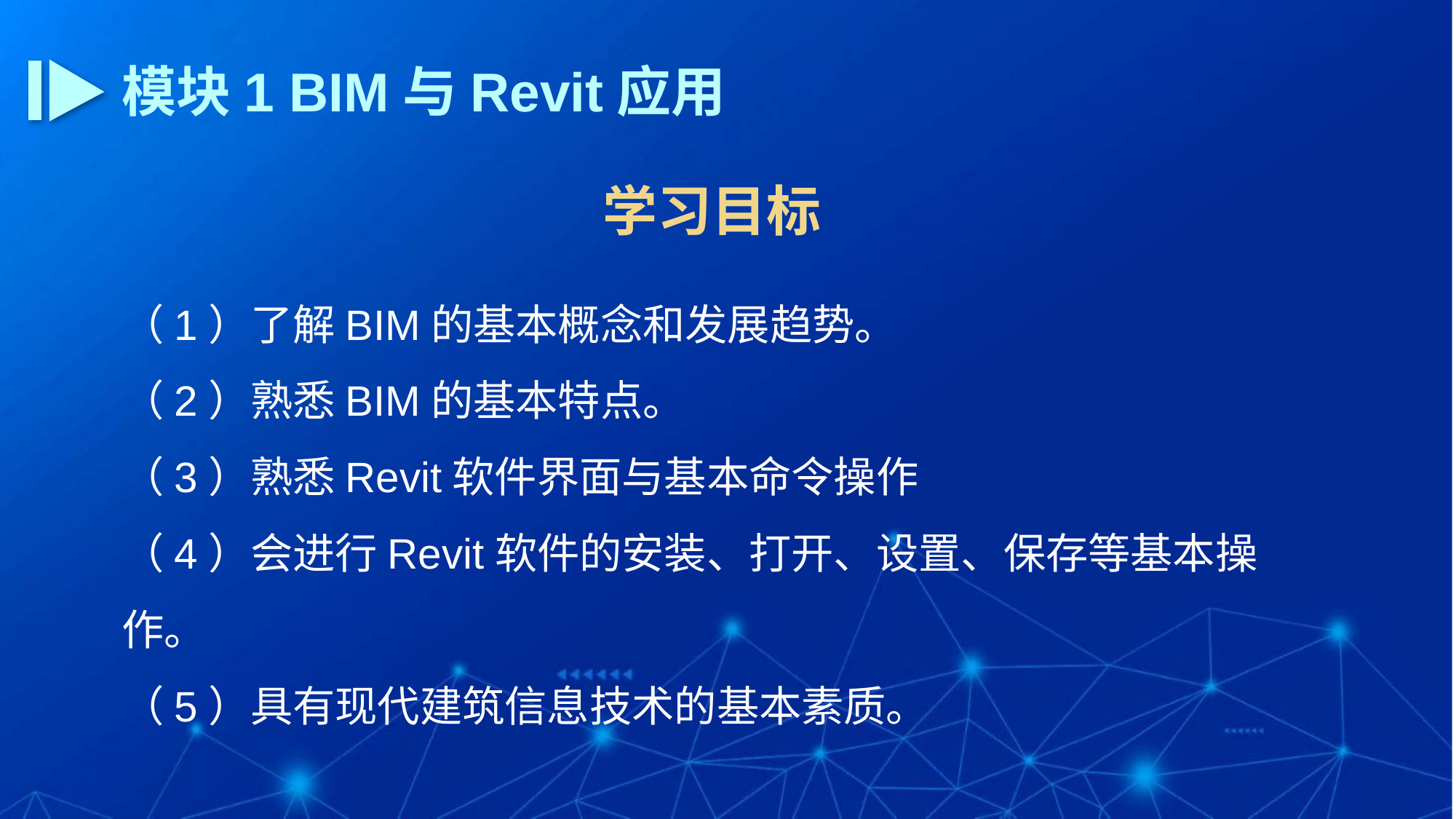

模块1 BIM与Revit应用

学习目标
（1）了解BIM的基本概念和发展趋势。
（2）熟悉BIM的基本特点。
（3）熟悉Revit软件界面与基本命令操作
（4）会进行Revit软件的安装、打开、设置、保存等基本操作。
（5）具有现代建筑信息技术的基本素质。